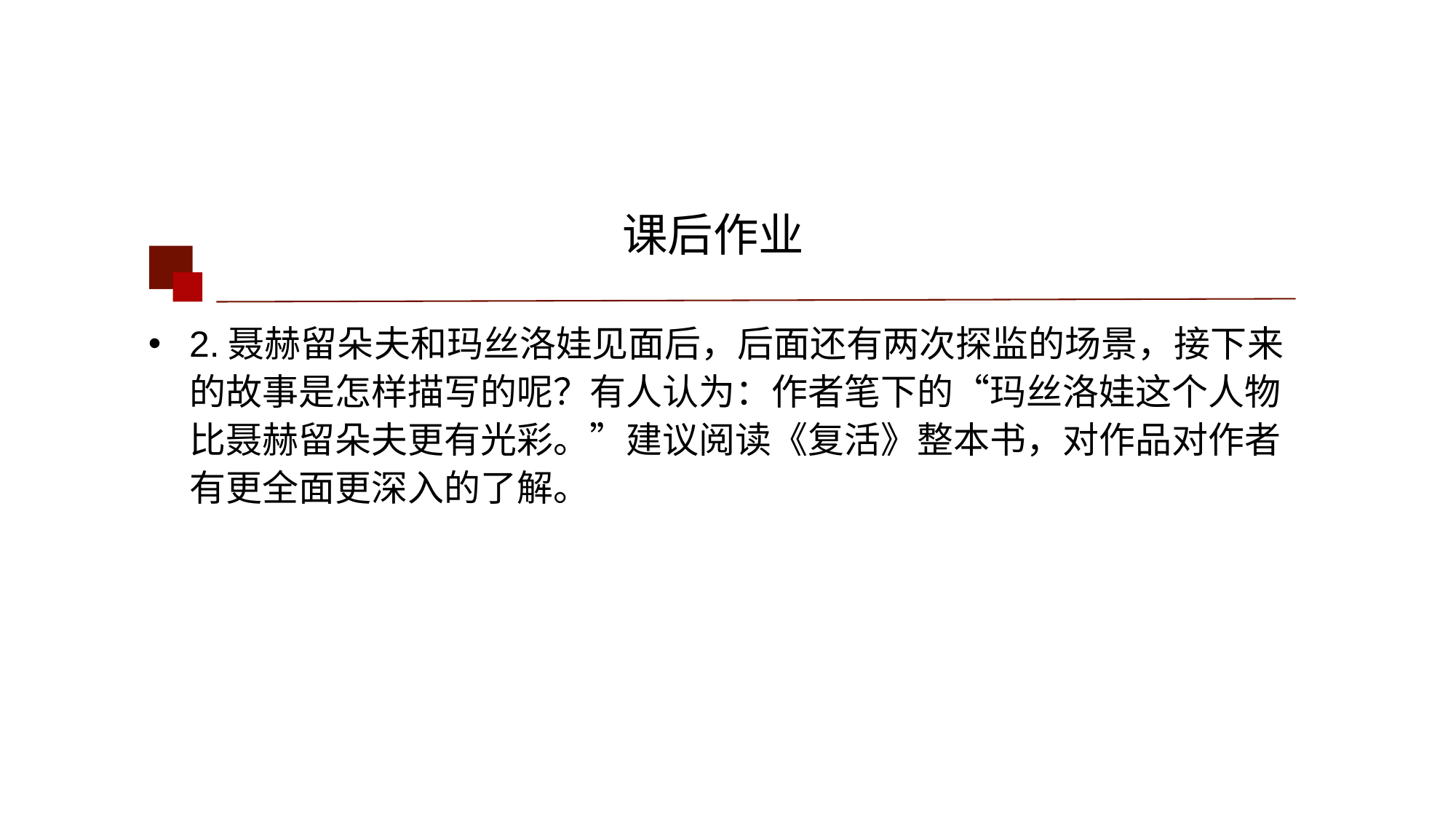

课后作业

2.聂赫留朵夫和玛丝洛娃见面后，后面还有两次探监的场景，接下来的故事是怎样描写的呢？有人认为：作者笔下的“玛丝洛娃这个人物比聂赫留朵夫更有光彩。”建议阅读《复活》整本书，对作品对作者有更全面更深入的了解。